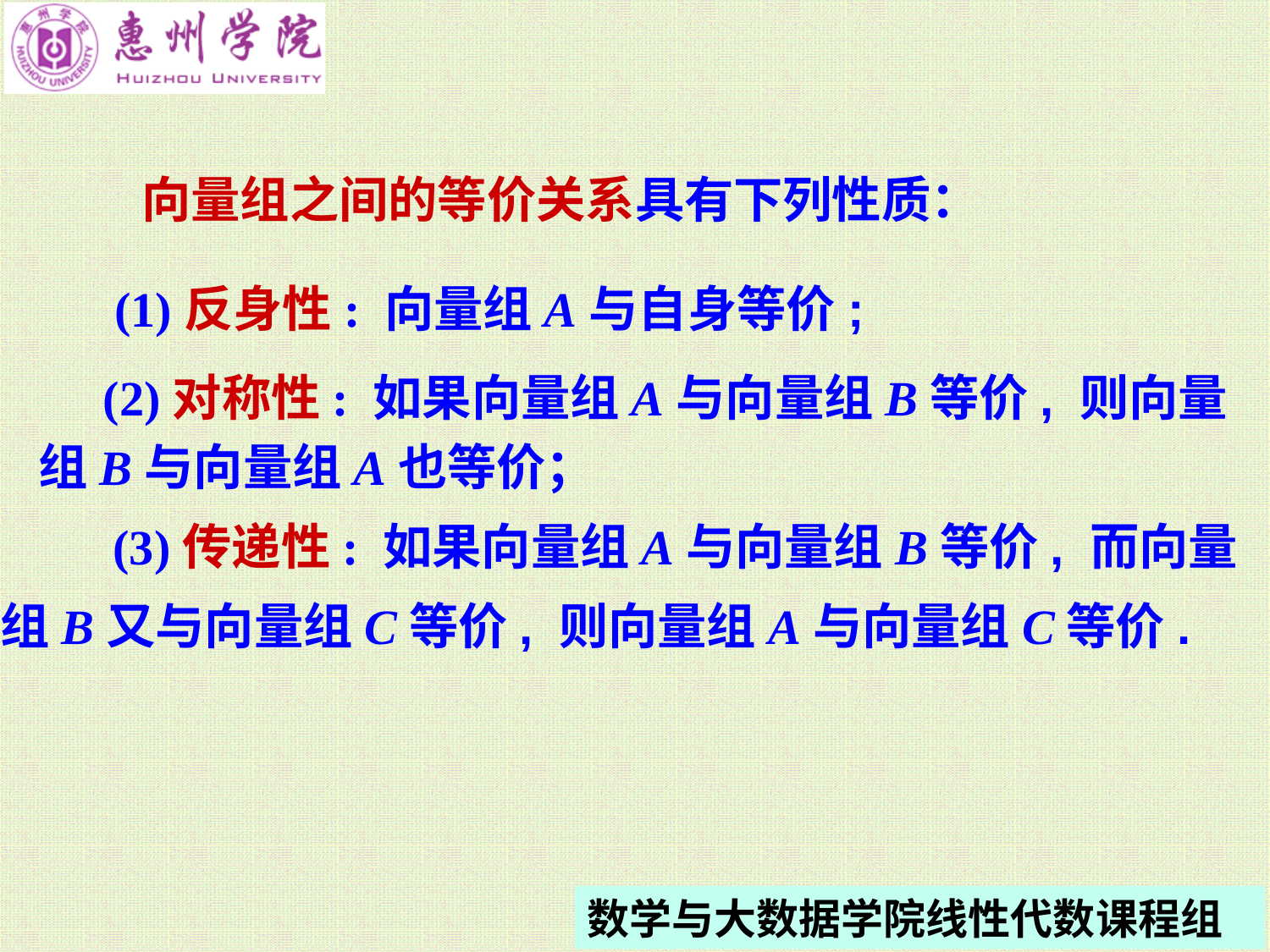

向量组之间的等价关系具有下列性质：
(1)反身性: 向量组A与自身等价;
(2)对称性: 如果向量组A与向量组B等价, 则向量
组B与向量组A也等价；
(3)传递性: 如果向量组A与向量组B等价, 而向量
组B又与向量组C等价, 则向量组A与向量组C等价.